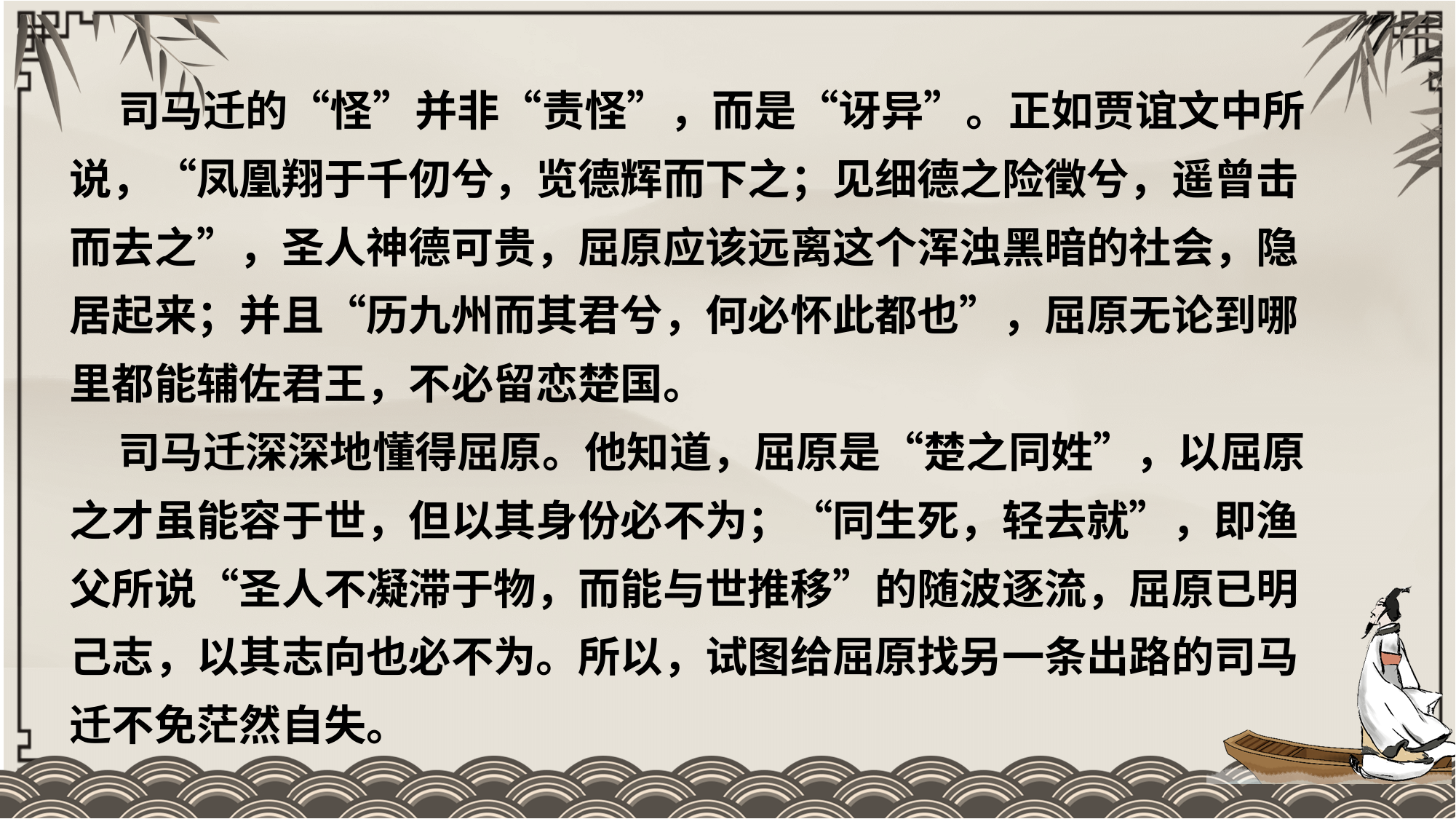

司马迁的“怪”并非“责怪”，而是“讶异”。正如贾谊文中所说，“凤凰翔于千仞兮，览德辉而下之；见细德之险徵兮，遥曾击而去之”，圣人神德可贵，屈原应该远离这个浑浊黑暗的社会，隐居起来；并且“历九州而其君兮，何必怀此都也”，屈原无论到哪里都能辅佐君王，不必留恋楚国。
    司马迁深深地懂得屈原。他知道，屈原是“楚之同姓”，以屈原之才虽能容于世，但以其身份必不为；“同生死，轻去就”，即渔父所说“圣人不凝滞于物，而能与世推移”的随波逐流，屈原已明己志，以其志向也必不为。所以，试图给屈原找另一条出路的司马迁不免茫然自失。